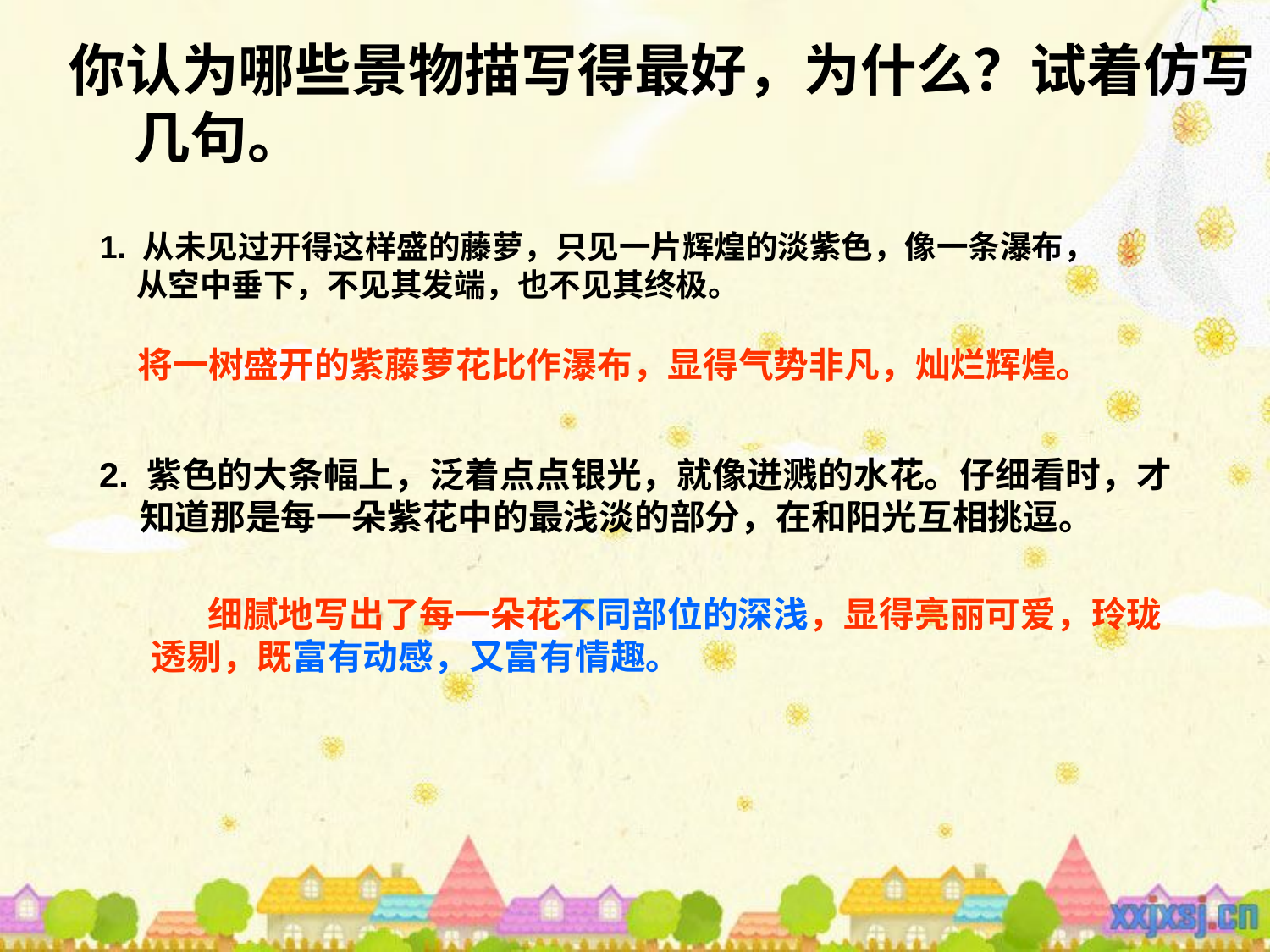

你认为哪些景物描写得最好，为什么？试着仿写
    几句。
1. 从未见过开得这样盛的藤萝，只见一片辉煌的淡紫色，像一条瀑布，
    从空中垂下，不见其发端，也不见其终极。
将一树盛开的紫藤萝花比作瀑布，显得气势非凡，灿烂辉煌。
2. 紫色的大条幅上，泛着点点银光，就像迸溅的水花。仔细看时，才
    知道那是每一朵紫花中的最浅淡的部分，在和阳光互相挑逗。

      细腻地写出了每一朵花不同部位的深浅，显得亮丽可爱，玲珑
透剔，既富有动感，又富有情趣。